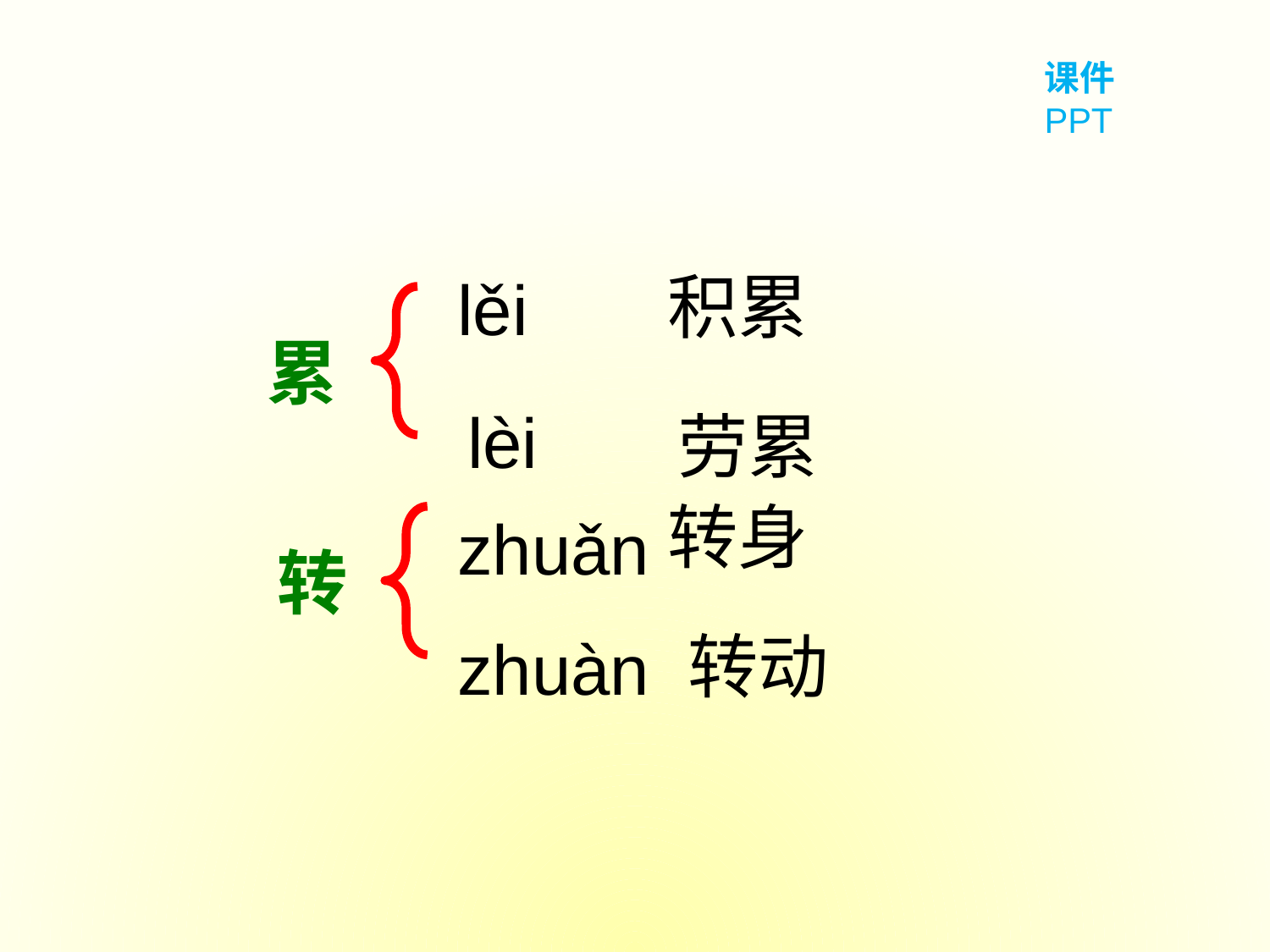

课件PPT
积累
lěi

累
lèi
劳累
转身
zhuǎn

转
转动
zhuàn